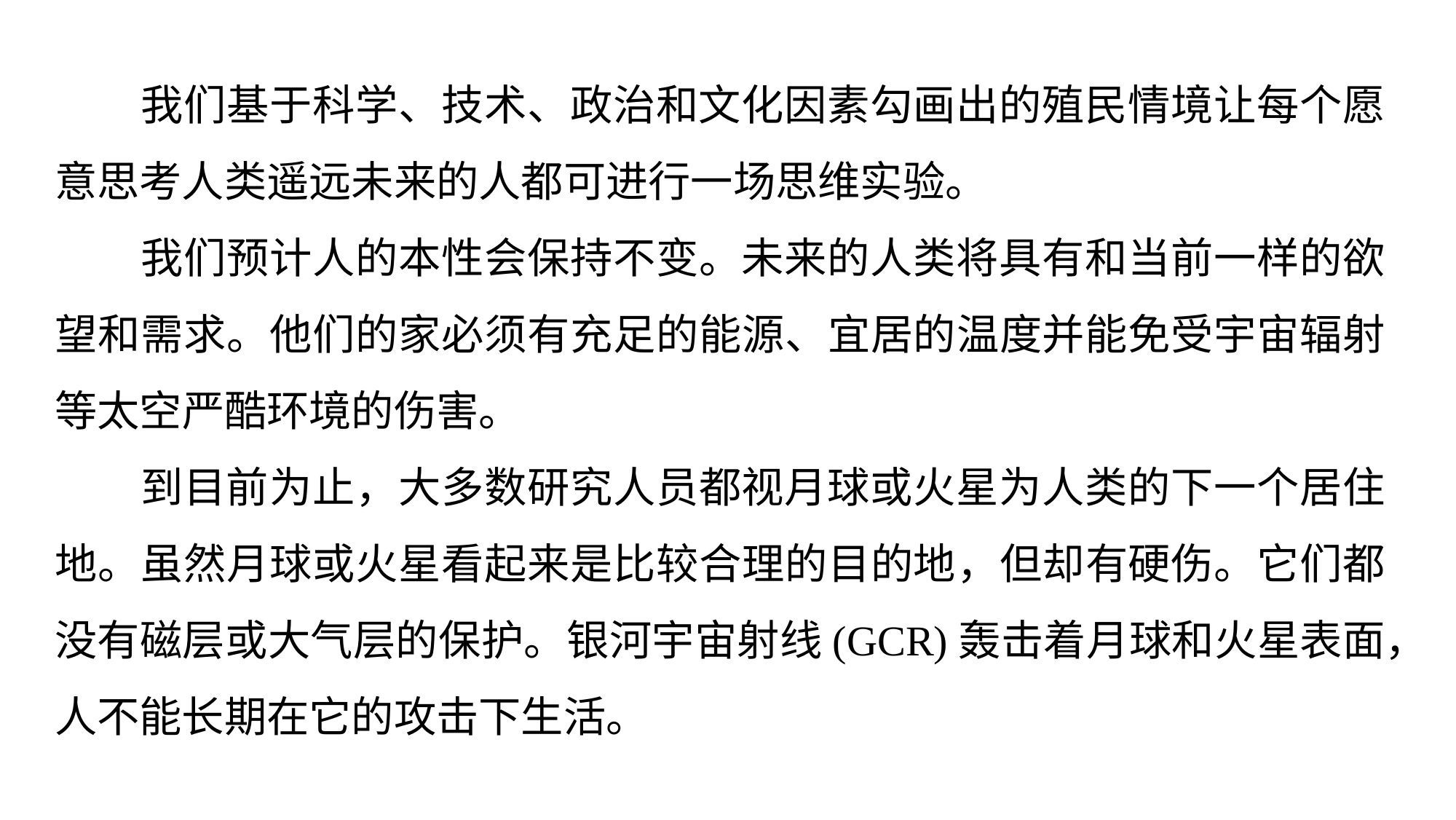

我们基于科学、技术、政治和文化因素勾画出的殖民情境让每个愿意思考人类遥远未来的人都可进行一场思维实验。
我们预计人的本性会保持不变。未来的人类将具有和当前一样的欲望和需求。他们的家必须有充足的能源、宜居的温度并能免受宇宙辐射等太空严酷环境的伤害。
到目前为止，大多数研究人员都视月球或火星为人类的下一个居住地。虽然月球或火星看起来是比较合理的目的地，但却有硬伤。它们都没有磁层或大气层的保护。银河宇宙射线(GCR)轰击着月球和火星表面，人不能长期在它的攻击下生活。